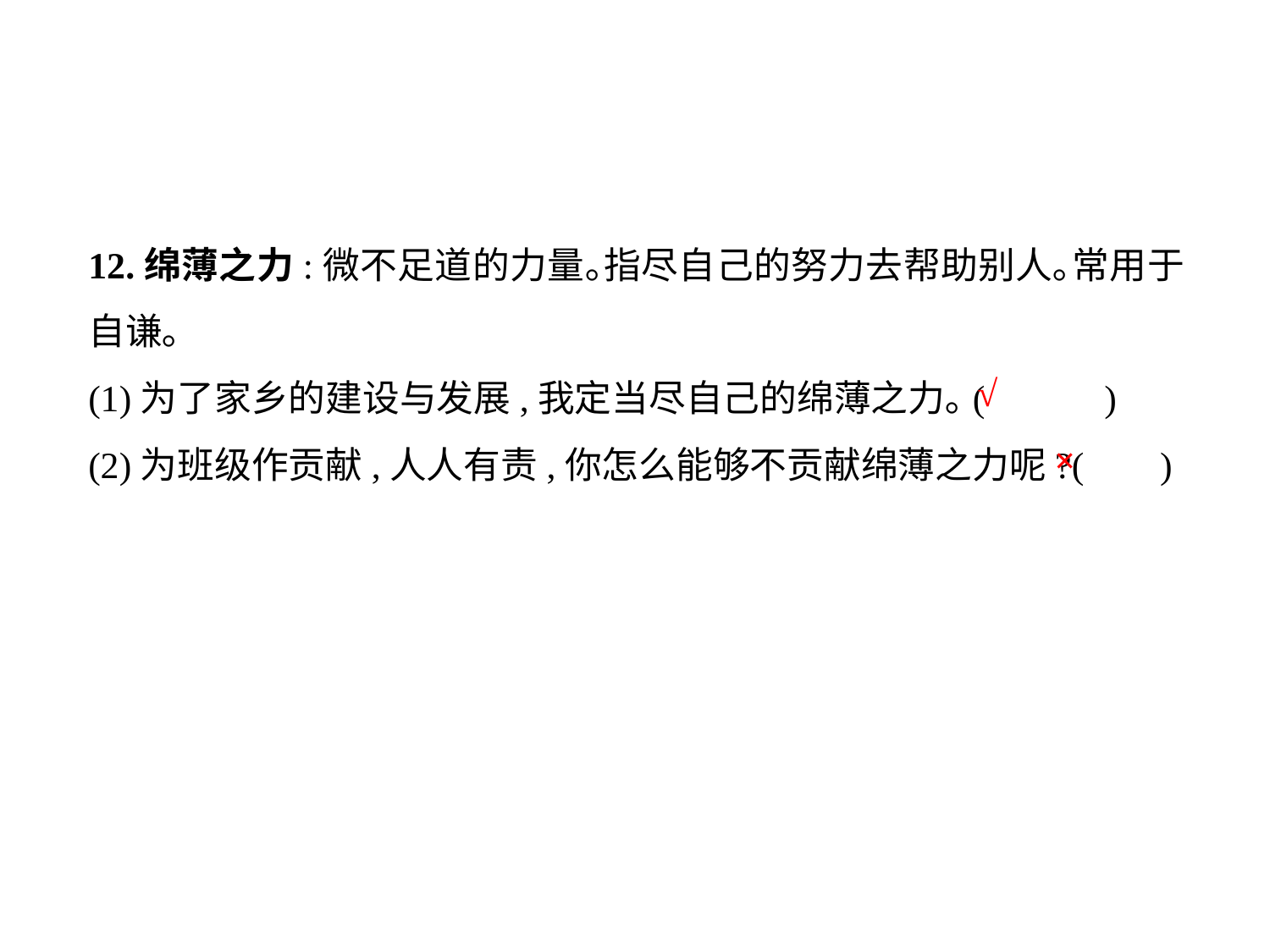

12.绵薄之力:微不足道的力量｡指尽自己的努力去帮助别人｡常用于自谦｡
(1)为了家乡的建设与发展,我定当尽自己的绵薄之力｡(	)
(2)为班级作贡献,人人有责,你怎么能够不贡献绵薄之力呢?(	      )
√
×